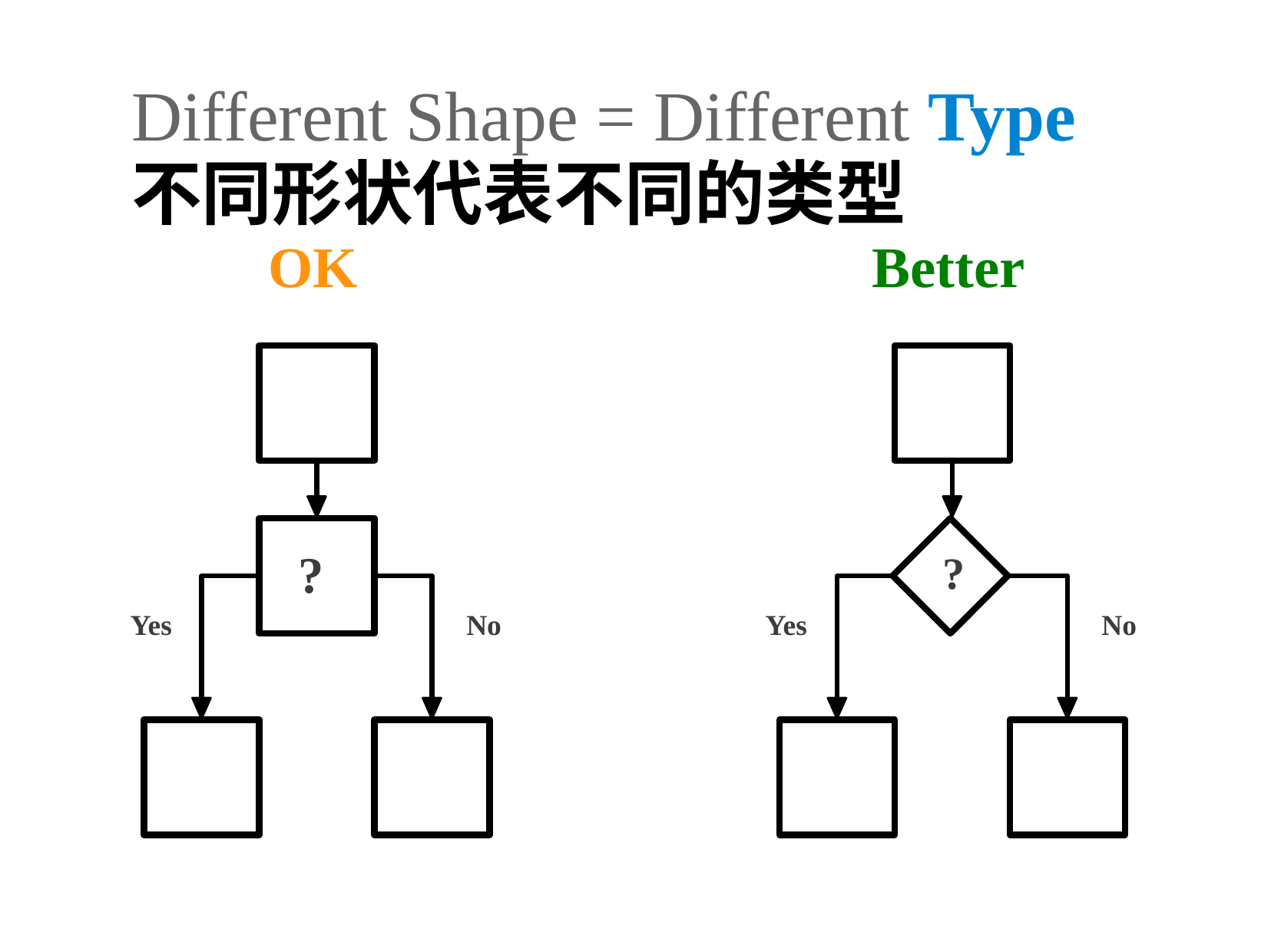

Different Shape = Different Type
不同形状代表不同的类型
OK

	?
Better

	?

Yes
No
Yes
No